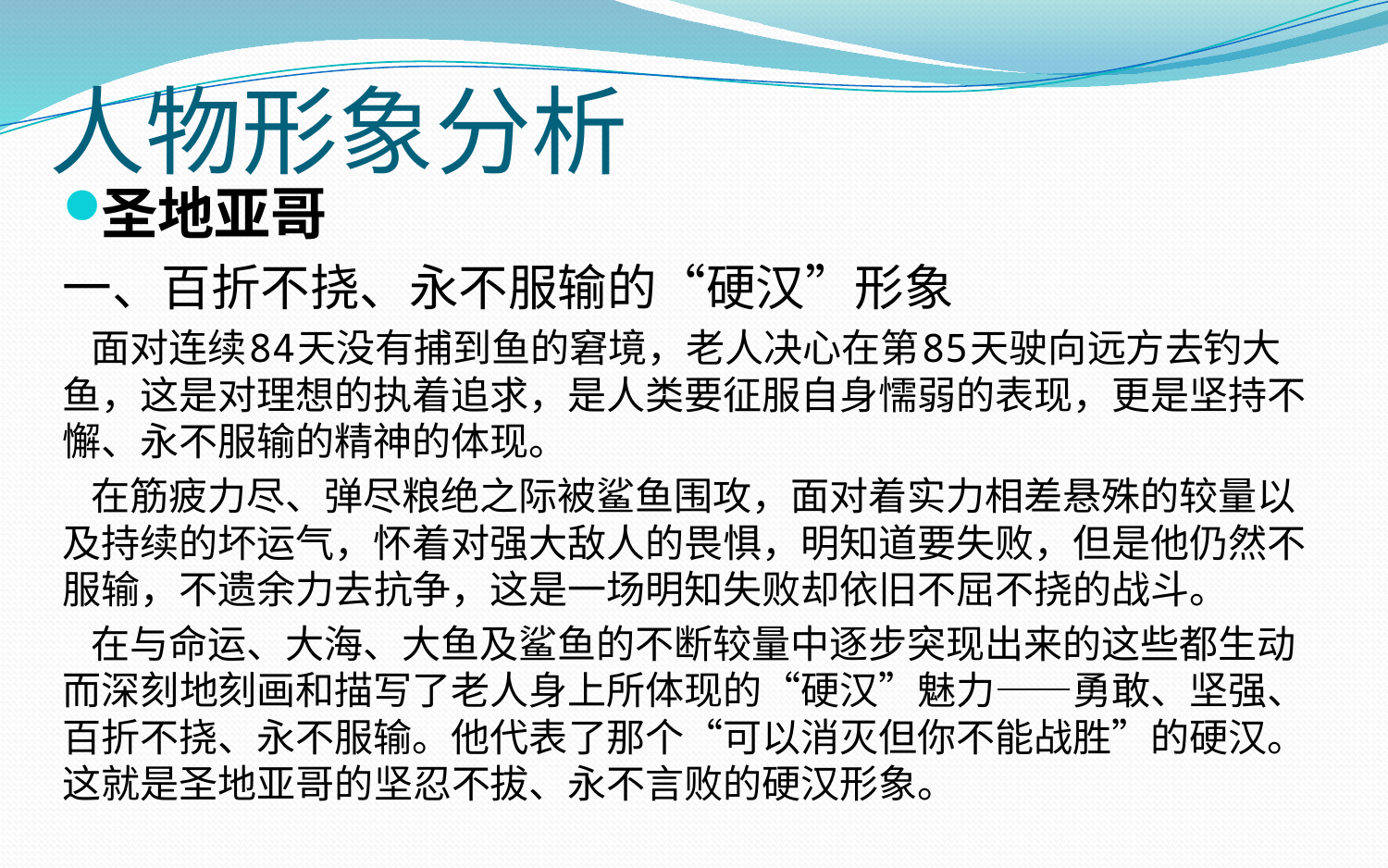

# 人物形象分析
圣地亚哥
一、百折不挠、永不服输的“硬汉”形象
   面对连续84天没有捕到鱼的窘境，老人决心在第85天驶向远方去钓大鱼，这是对理想的执着追求，是人类要征服自身懦弱的表现，更是坚持不懈、永不服输的精神的体现。
   在筋疲力尽、弹尽粮绝之际被鲨鱼围攻，面对着实力相差悬殊的较量以及持续的坏运气，怀着对强大敌人的畏惧，明知道要失败，但是他仍然不服输，不遗余力去抗争，这是一场明知失败却依旧不屈不挠的战斗。
   在与命运、大海、大鱼及鲨鱼的不断较量中逐步突现出来的这些都生动而深刻地刻画和描写了老人身上所体现的“硬汉”魅力——勇敢、坚强、百折不挠、永不服输。他代表了那个“可以消灭但你不能战胜”的硬汉。这就是圣地亚哥的坚忍不拔、永不言败的硬汉形象。